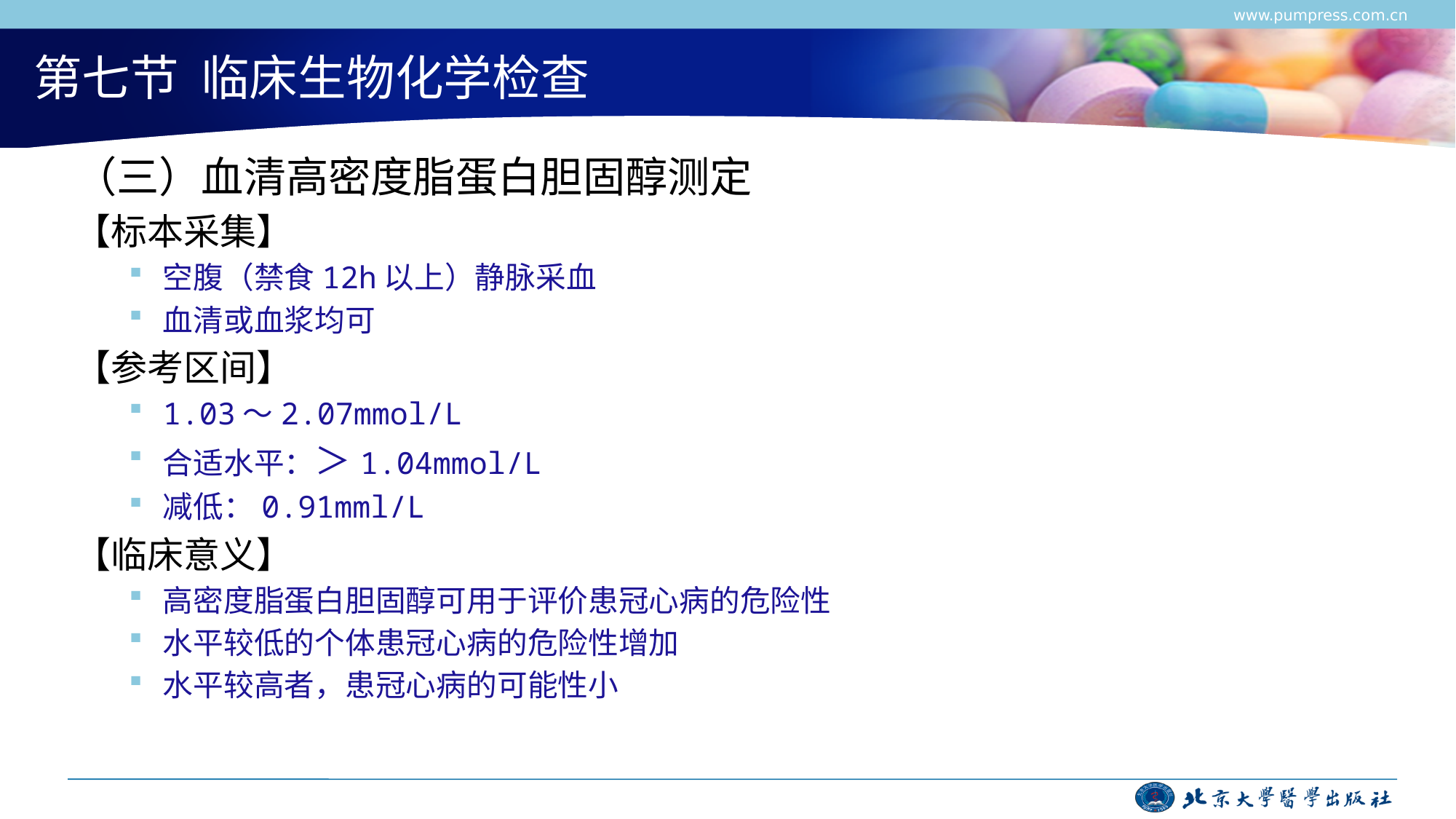

www.pumpress.com.cn
# 第七节  临床生物化学检查
（三）血清高密度脂蛋白胆固醇测定
【标本采集】
空腹（禁食12h以上）静脉采血
血清或血浆均可
【参考区间】
1.03～2.07mmol/L
合适水平：＞1.04mmol/L
减低：0.91mml/L
【临床意义】
高密度脂蛋白胆固醇可用于评价患冠心病的危险性
水平较低的个体患冠心病的危险性增加
水平较高者，患冠心病的可能性小